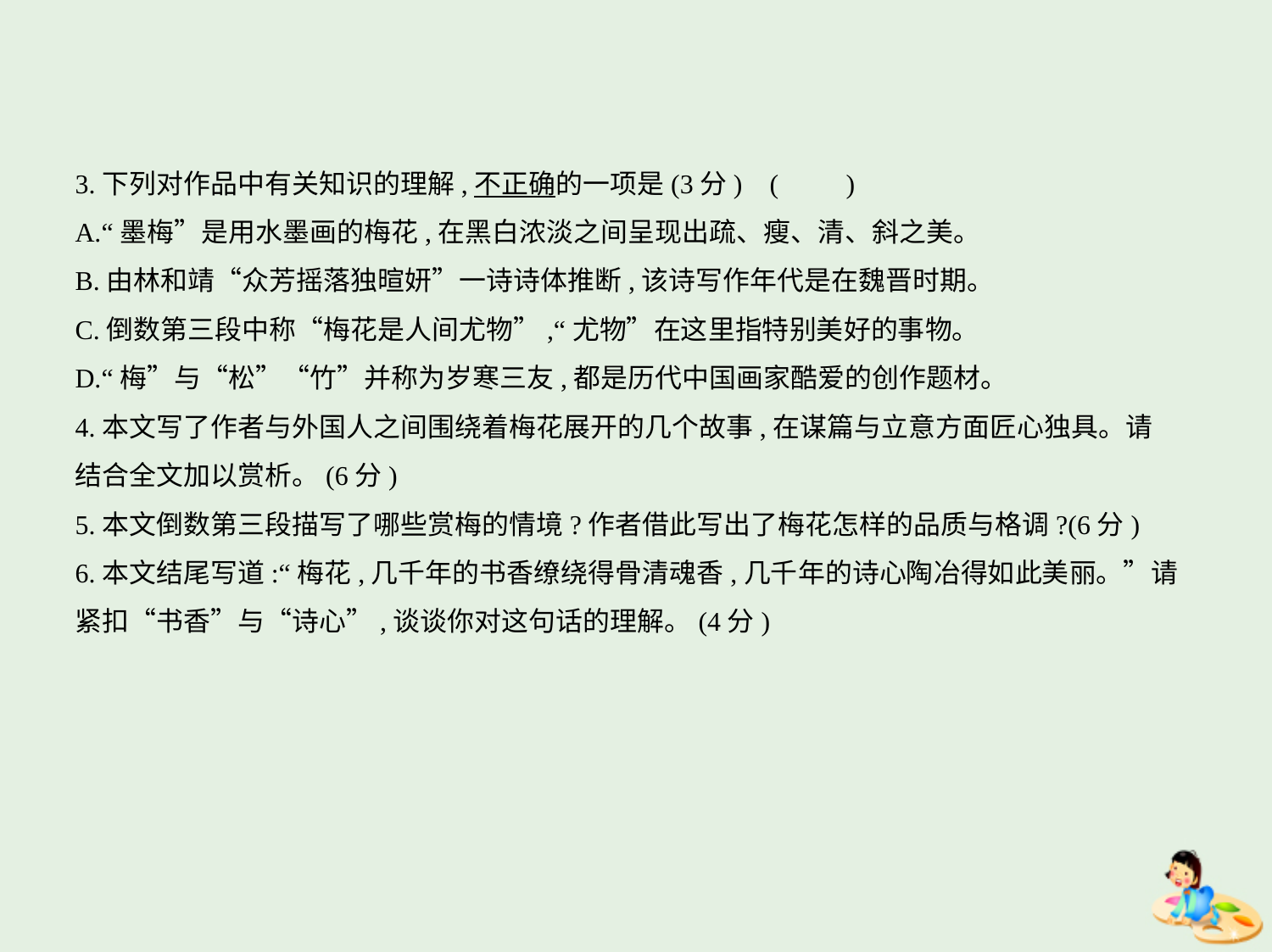

3.下列对作品中有关知识的理解,不正确的一项是(3分) (　　)
A.“墨梅”是用水墨画的梅花,在黑白浓淡之间呈现出疏、瘦、清、斜之美。
B.由林和靖“众芳摇落独暄妍”一诗诗体推断,该诗写作年代是在魏晋时期。
C.倒数第三段中称“梅花是人间尤物”,“尤物”在这里指特别美好的事物。
D.“梅”与“松”“竹”并称为岁寒三友,都是历代中国画家酷爱的创作题材。
4.本文写了作者与外国人之间围绕着梅花展开的几个故事,在谋篇与立意方面匠心独具。请
结合全文加以赏析。(6分)
5.本文倒数第三段描写了哪些赏梅的情境?作者借此写出了梅花怎样的品质与格调?(6分)
6.本文结尾写道:“梅花,几千年的书香缭绕得骨清魂香,几千年的诗心陶冶得如此美丽。”请
紧扣“书香”与“诗心”,谈谈你对这句话的理解。(4分)